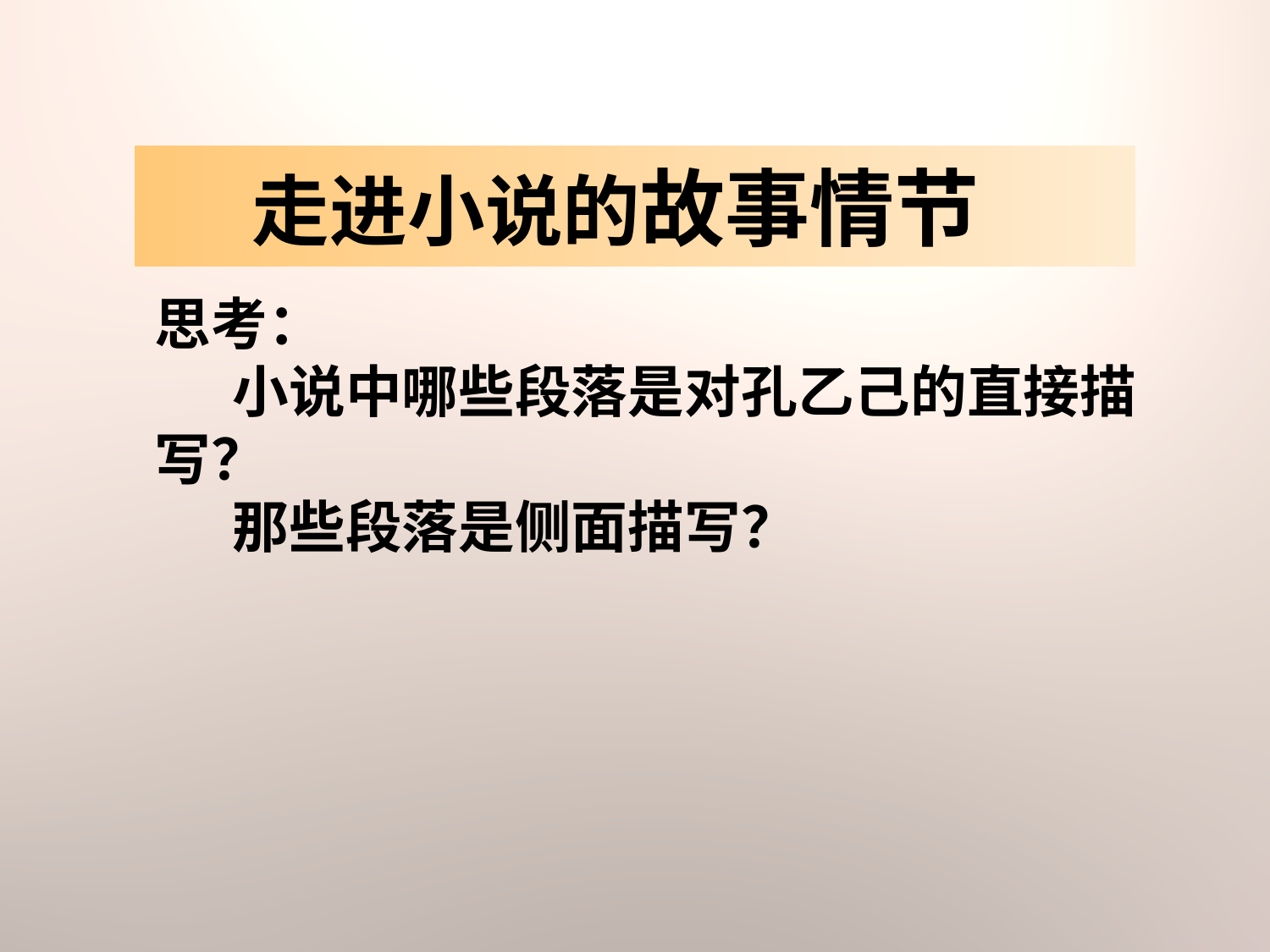

走进小说的故事情节
思考：
     小说中哪些段落是对孔乙己的直接描
写？
     那些段落是侧面描写？